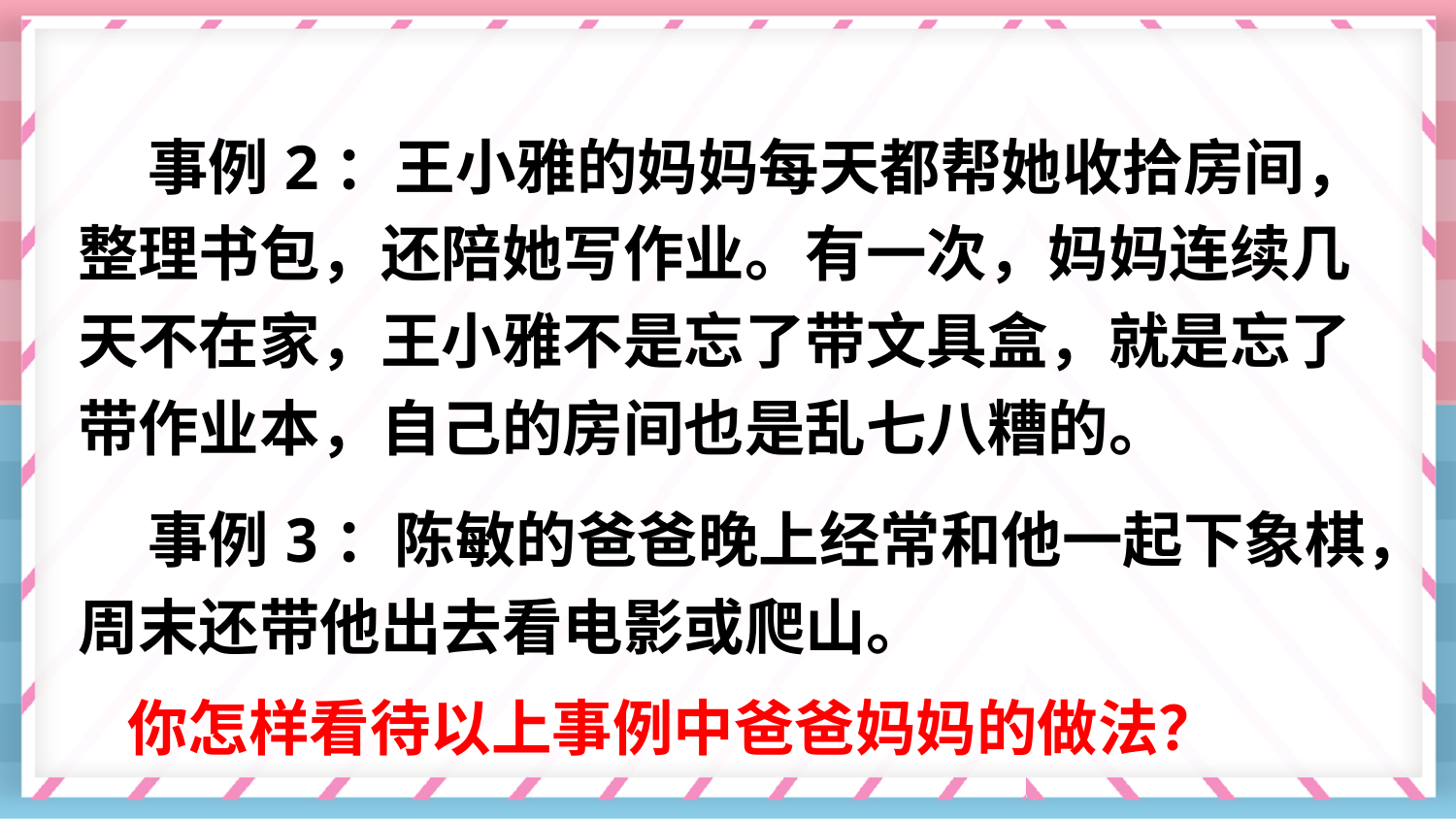

事例2：王小雅的妈妈每天都帮她收拾房间，整理书包，还陪她写作业。有一次，妈妈连续几天不在家，王小雅不是忘了带文具盒，就是忘了带作业本，自己的房间也是乱七八糟的。
    事例3：陈敏的爸爸晚上经常和他一起下象棋，周末还带他出去看电影或爬山。
    你怎样看待以上事例中爸爸妈妈的做法？